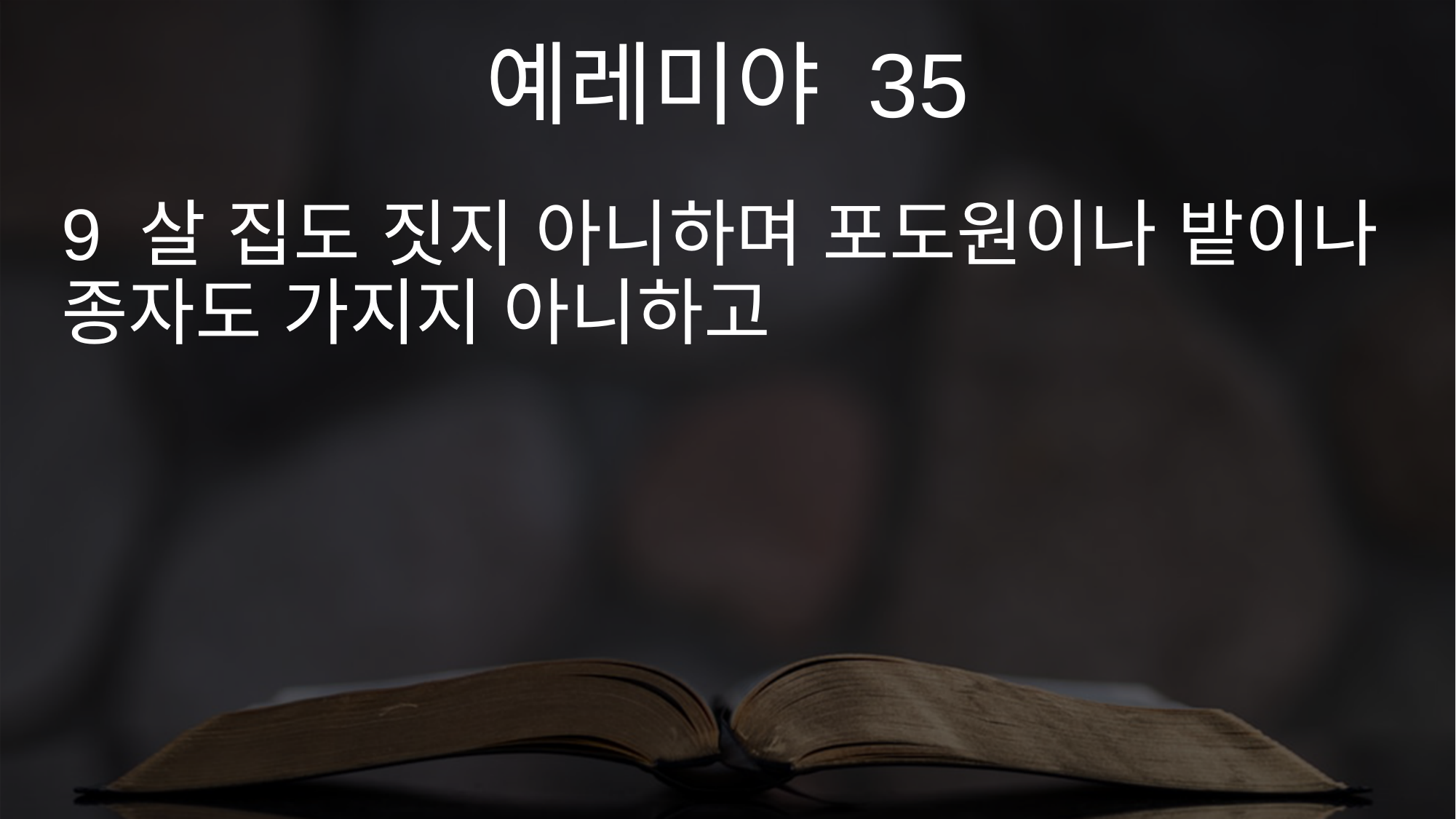

예레미야 35
9 살 집도 짓지 아니하며 포도원이나 밭이나 종자도 가지지 아니하고